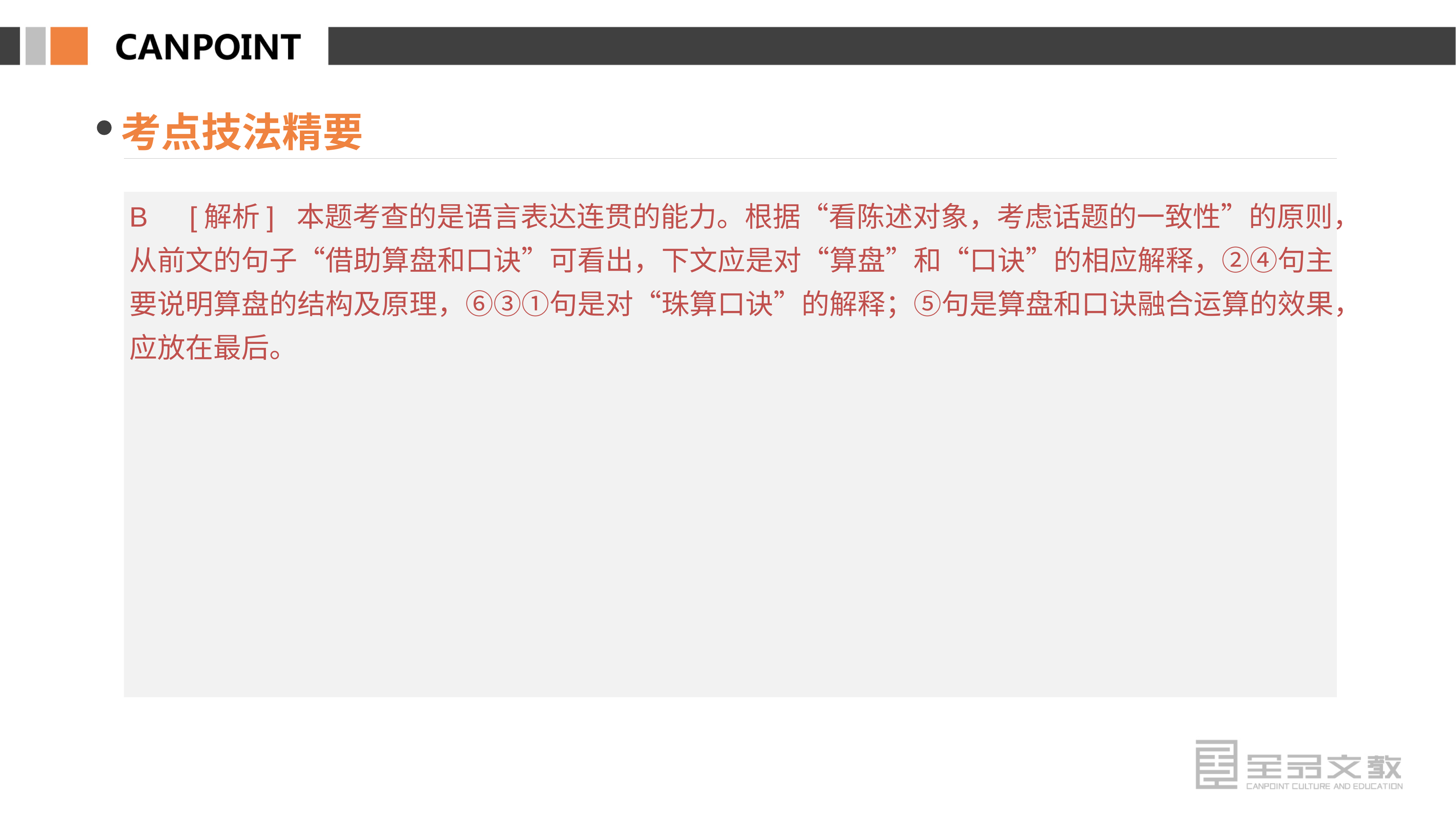

考点技法精要

B　[解析]  本题考查的是语言表达连贯的能力。根据“看陈述对象，考虑话题的一致性”的原则，从前文的句子“借助算盘和口诀”可看出，下文应是对“算盘”和“口诀”的相应解释，②④句主要说明算盘的结构及原理，⑥③①句是对“珠算口诀”的解释；⑤句是算盘和口诀融合运算的效果，应放在最后。